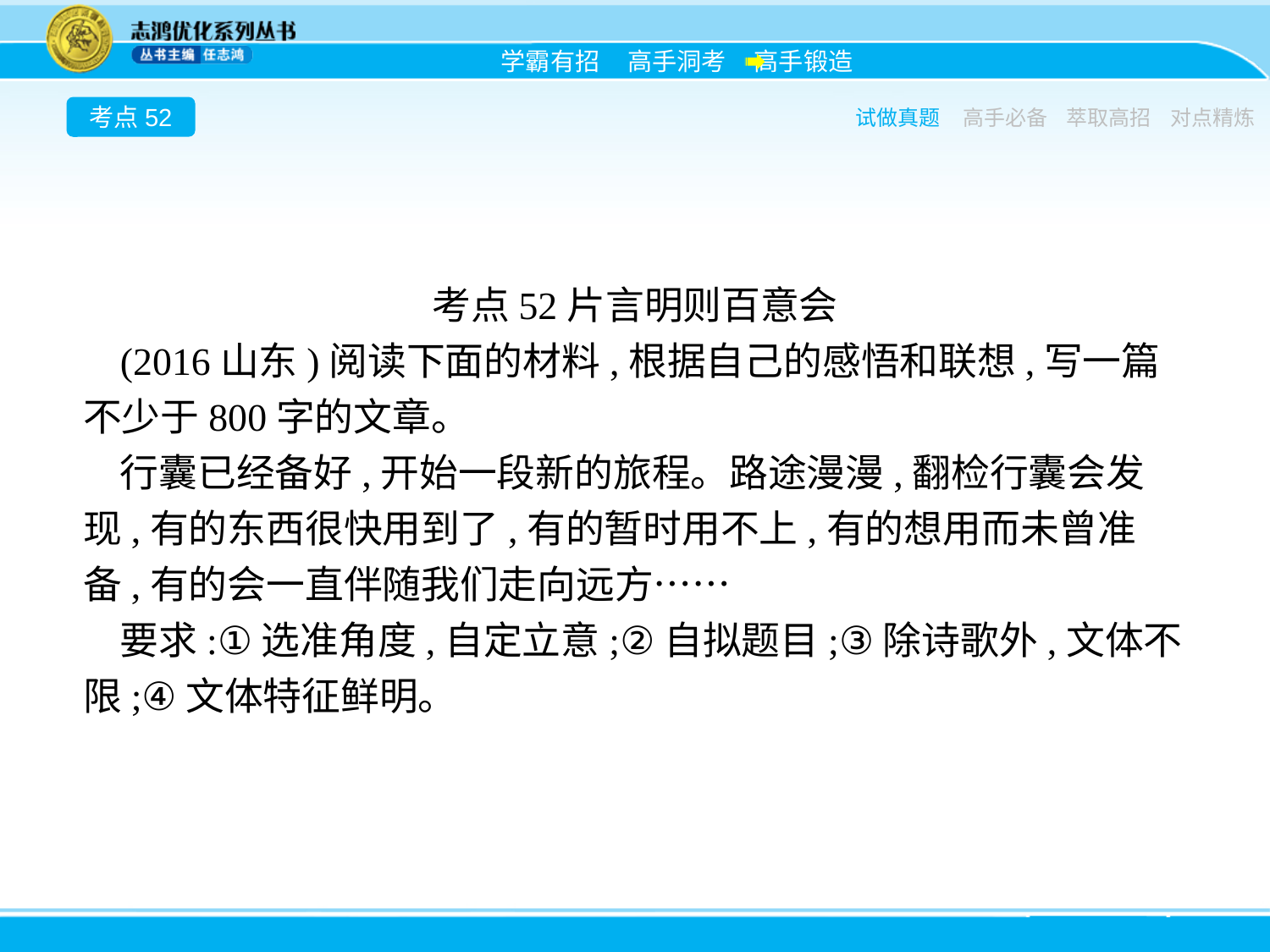

考点52
试做真题
高手必备
萃取高招
对点精炼
考点52片言明则百意会
(2016山东)阅读下面的材料,根据自己的感悟和联想,写一篇不少于800字的文章。
行囊已经备好,开始一段新的旅程。路途漫漫,翻检行囊会发现,有的东西很快用到了,有的暂时用不上,有的想用而未曾准备,有的会一直伴随我们走向远方……
要求:①选准角度,自定立意;②自拟题目;③除诗歌外,文体不限;④文体特征鲜明。